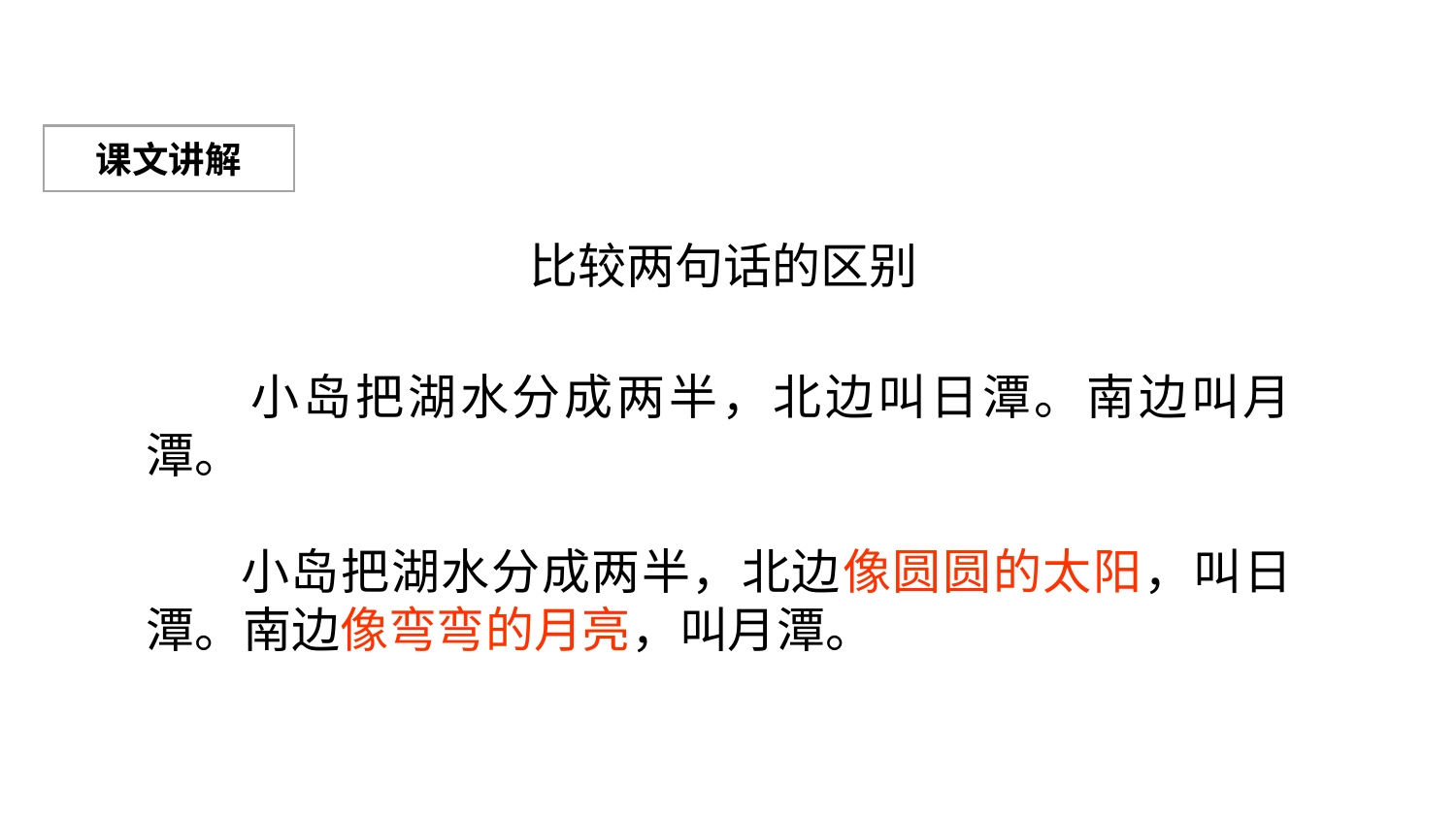

课文讲解
比较两句话的区别
    小岛把湖水分成两半，北边叫日潭。南边叫月潭。

    小岛把湖水分成两半，北边像圆圆的太阳，叫日潭。南边像弯弯的月亮，叫月潭。